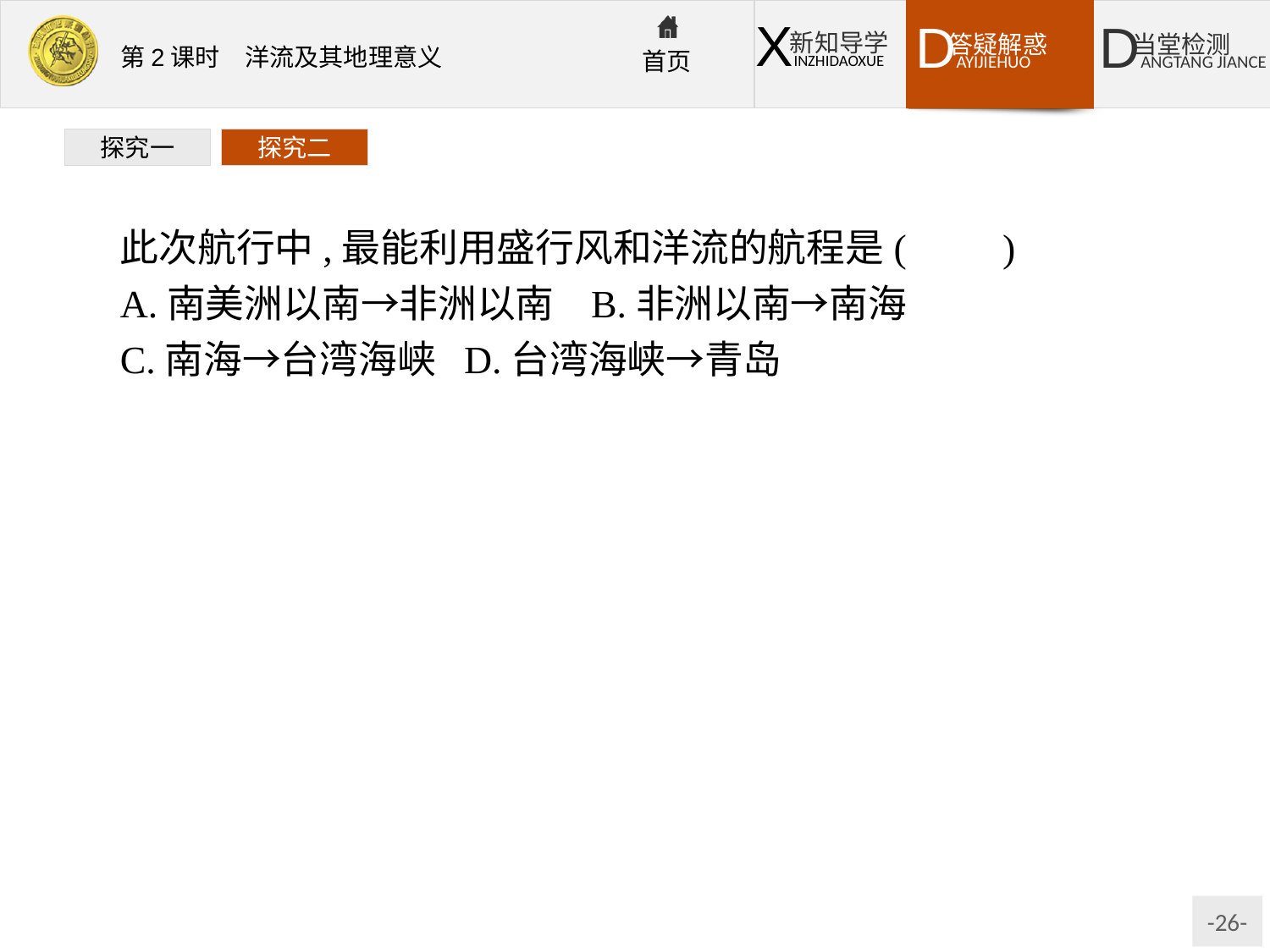

探究一
探究二
此次航行中,最能利用盛行风和洋流的航程是(　　)
A.南美洲以南→非洲以南	B.非洲以南→南海
C.南海→台湾海峡	D.台湾海峡→青岛
解析:题意是“最能利用盛行风和洋流的航程”。南美洲以南至非洲以南的航线处于西风带上,该处洋流为西风漂流,风向和洋流流向与航向相同;从非洲以南到南海的航线上,中间要经过0°和30°附近的无风海域;到达青岛港的时间为4月5日,故在到达青岛之前的南海→台湾海峡→青岛航线多盛行偏北风,顺水逆风。综合以上分析,选项A最符合题意。
答案:A